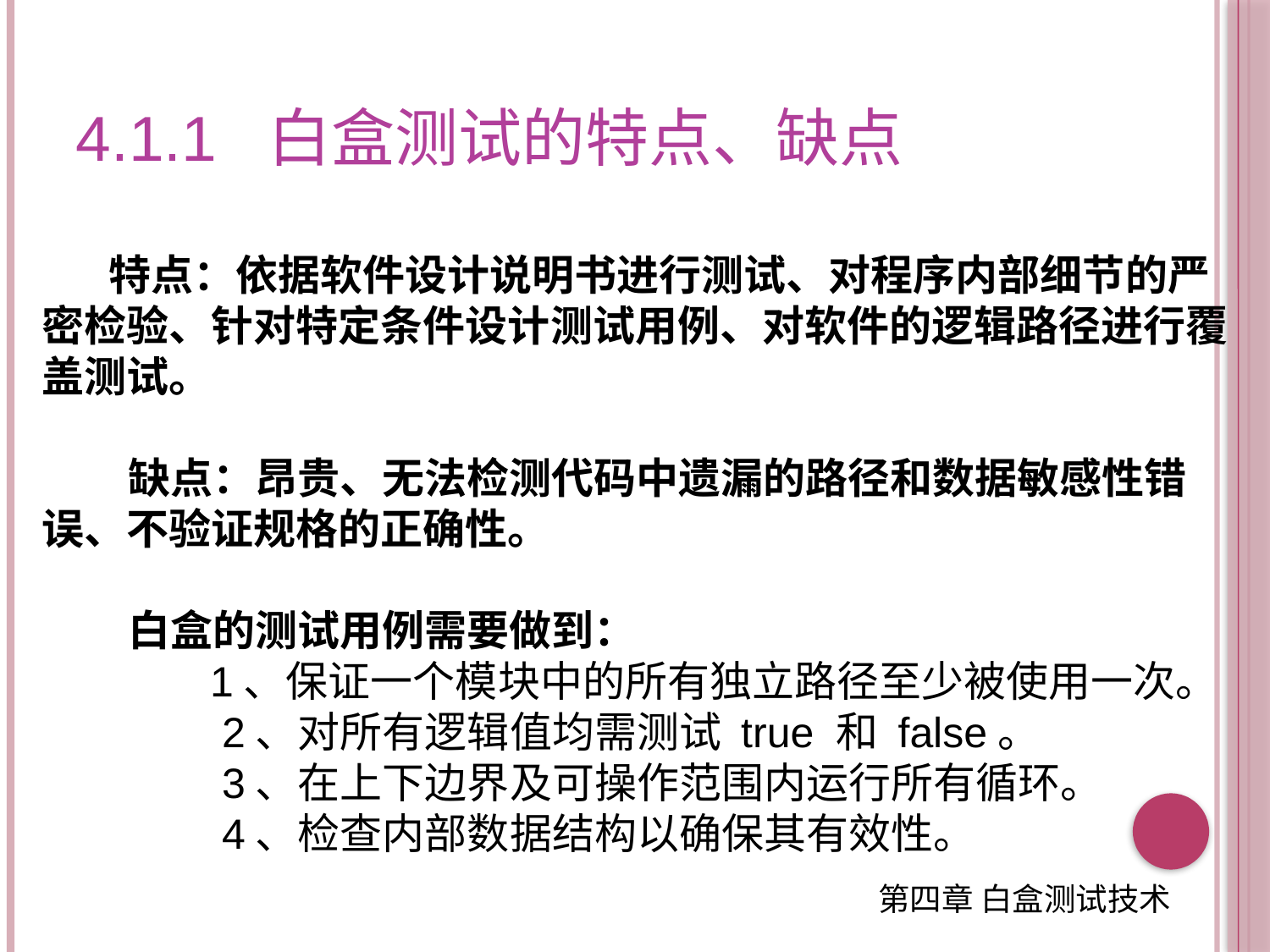

4.1.1  白盒测试的特点、缺点
  特点：依据软件设计说明书进行测试、对程序内部细节的严密检验、针对特定条件设计测试用例、对软件的逻辑路径进行覆盖测试。

    缺点：昂贵、无法检测代码中遗漏的路径和数据敏感性错误、不验证规格的正确性。

    白盒的测试用例需要做到：
           1、保证一个模块中的所有独立路径至少被使用一次。
            2、对所有逻辑值均需测试 true 和 false。
            3、在上下边界及可操作范围内运行所有循环。
            4、检查内部数据结构以确保其有效性。